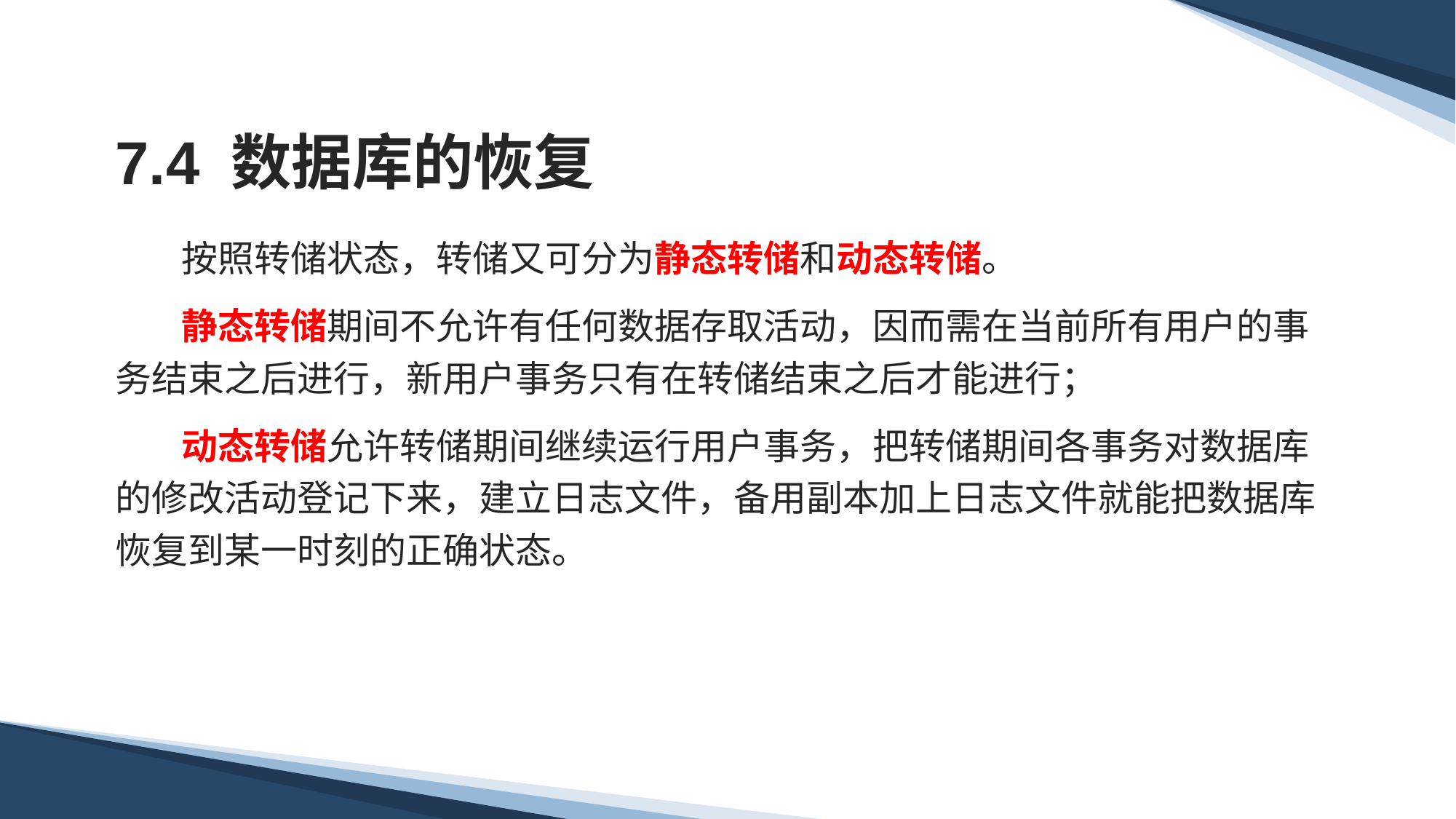

# 7.4 数据库的恢复
       按照转储状态，转储又可分为静态转储和动态转储。
       静态转储期间不允许有任何数据存取活动，因而需在当前所有用户的事务结束之后进行，新用户事务只有在转储结束之后才能进行；
       动态转储允许转储期间继续运行用户事务，把转储期间各事务对数据库的修改活动登记下来，建立日志文件，备用副本加上日志文件就能把数据库恢复到某一时刻的正确状态。